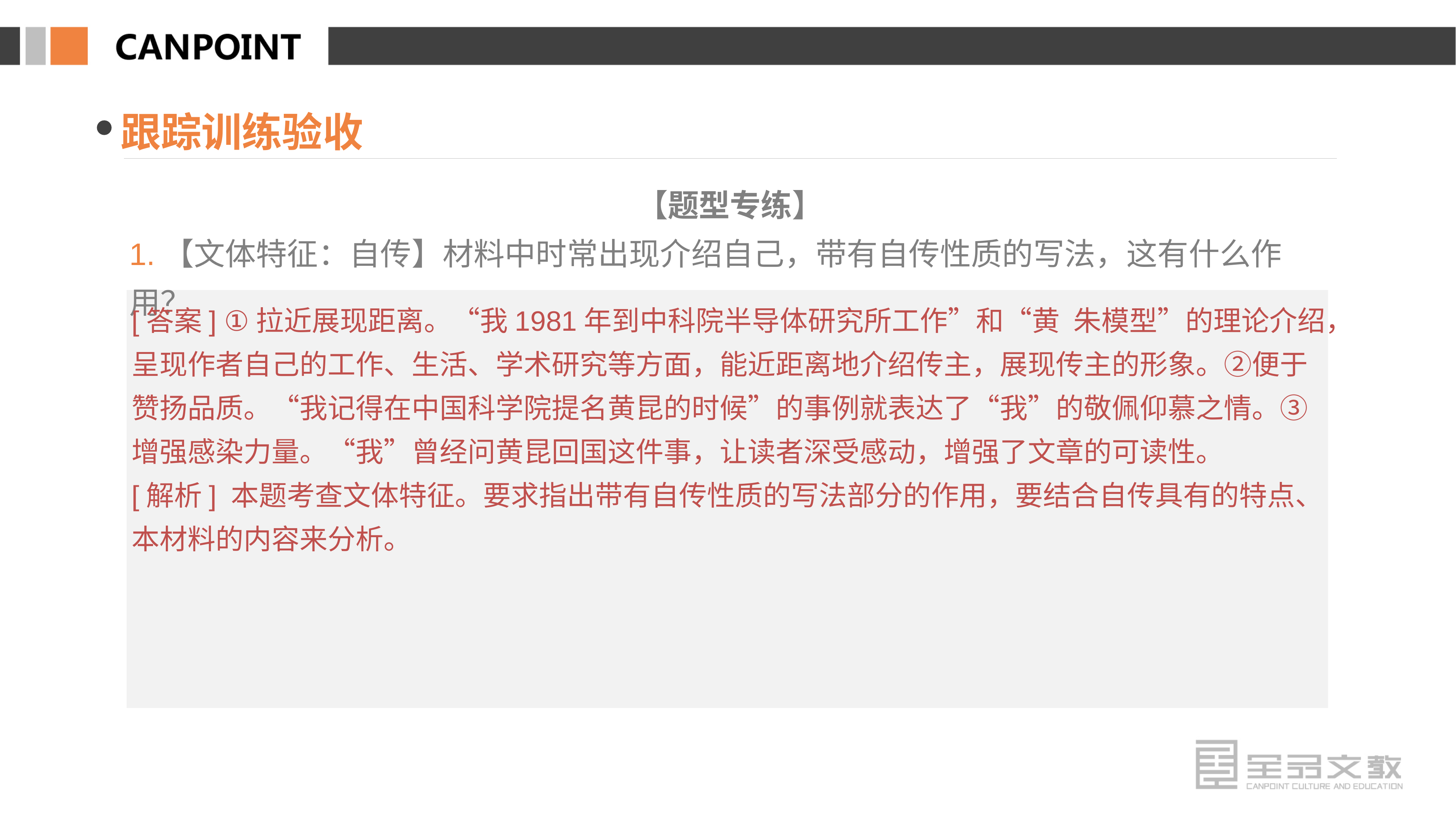

跟踪训练验收

【题型专练】
1.【文体特征：自传】材料中时常出现介绍自己，带有自传性质的写法，这有什么作用？
[答案] ①拉近展现距离。“我1981年到中科院半导体研究所工作”和“黄­朱模型”的理论介绍，呈现作者自己的工作、生活、学术研究等方面，能近距离地介绍传主，展现传主的形象。②便于赞扬品质。“我记得在中国科学院提名黄昆的时候”的事例就表达了“我”的敬佩仰慕之情。③增强感染力量。“我”曾经问黄昆回国这件事，让读者深受感动，增强了文章的可读性。
[解析] 本题考查文体特征。要求指出带有自传性质的写法部分的作用，要结合自传具有的特点、本材料的内容来分析。